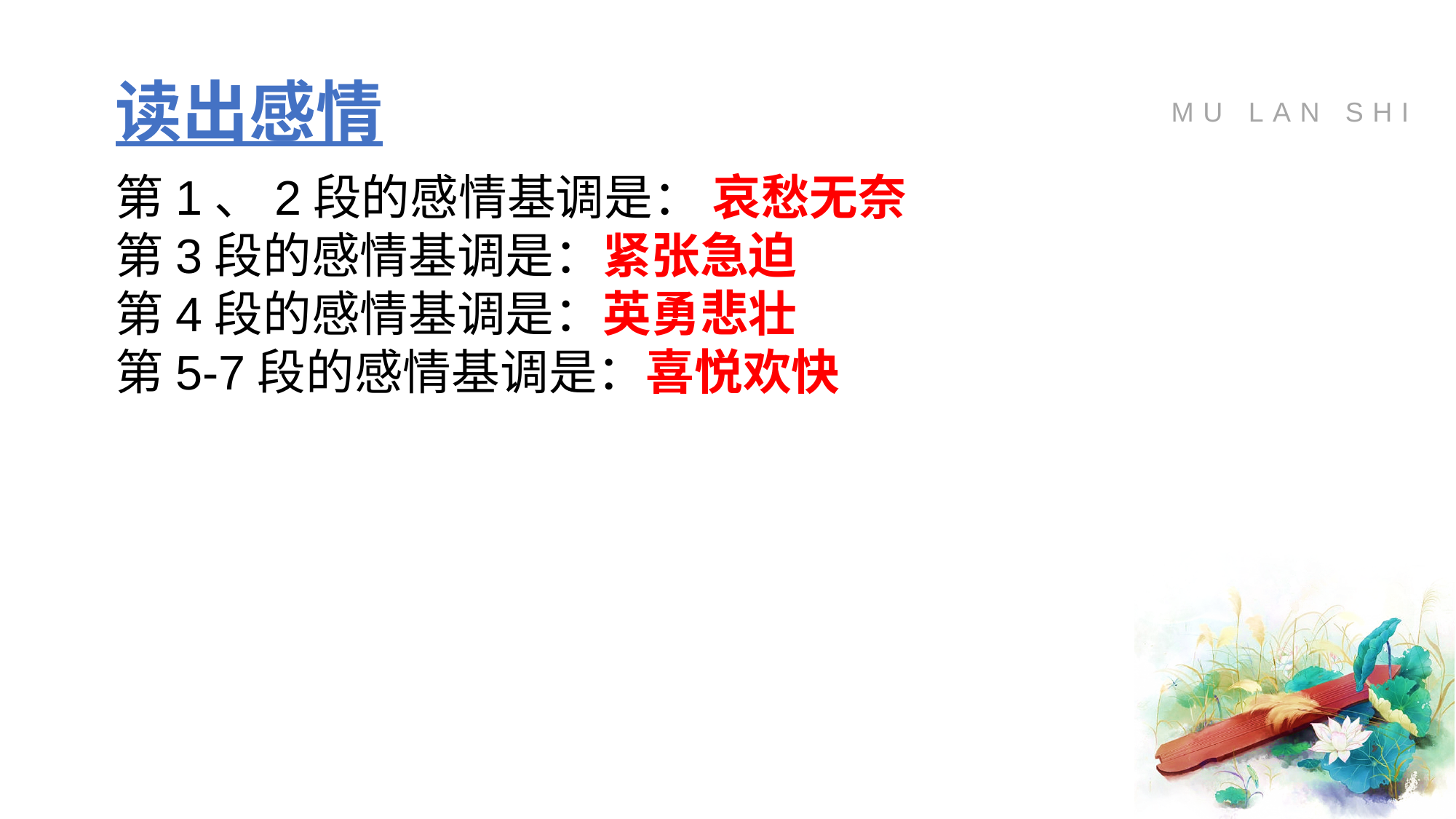

读出感情
第1、2段的感情基调是： 哀愁无奈
第3段的感情基调是：紧张急迫
第4段的感情基调是：英勇悲壮
第5-7段的感情基调是：喜悦欢快